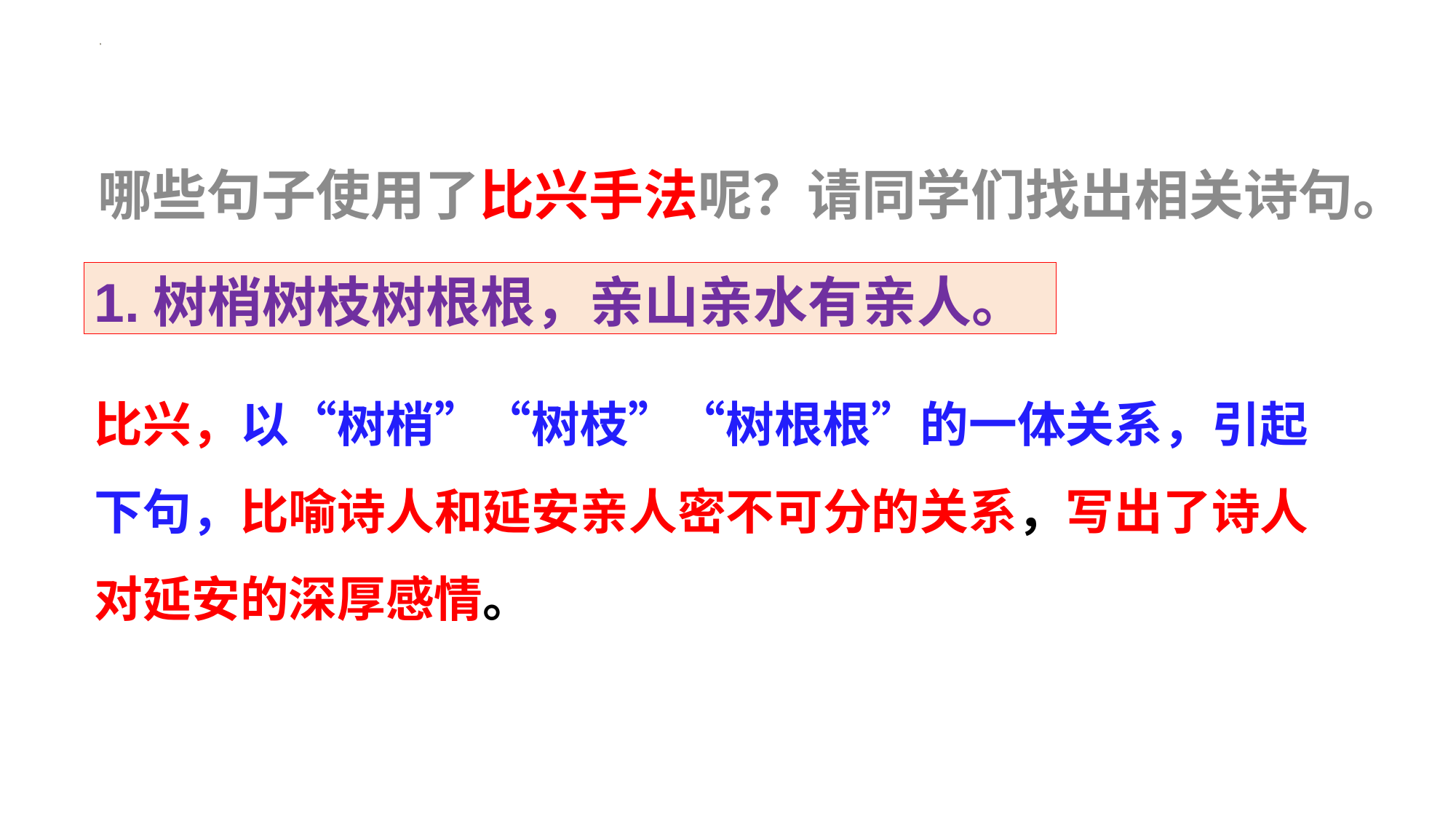

哪些句子使用了比兴手法呢？请同学们找出相关诗句。

1.树梢树枝树根根，亲山亲水有亲人。
比兴，以“树梢”“树枝”“树根根”的一体关系，引起下句，比喻诗人和延安亲人密不可分的关系，写出了诗人对延安的深厚感情。